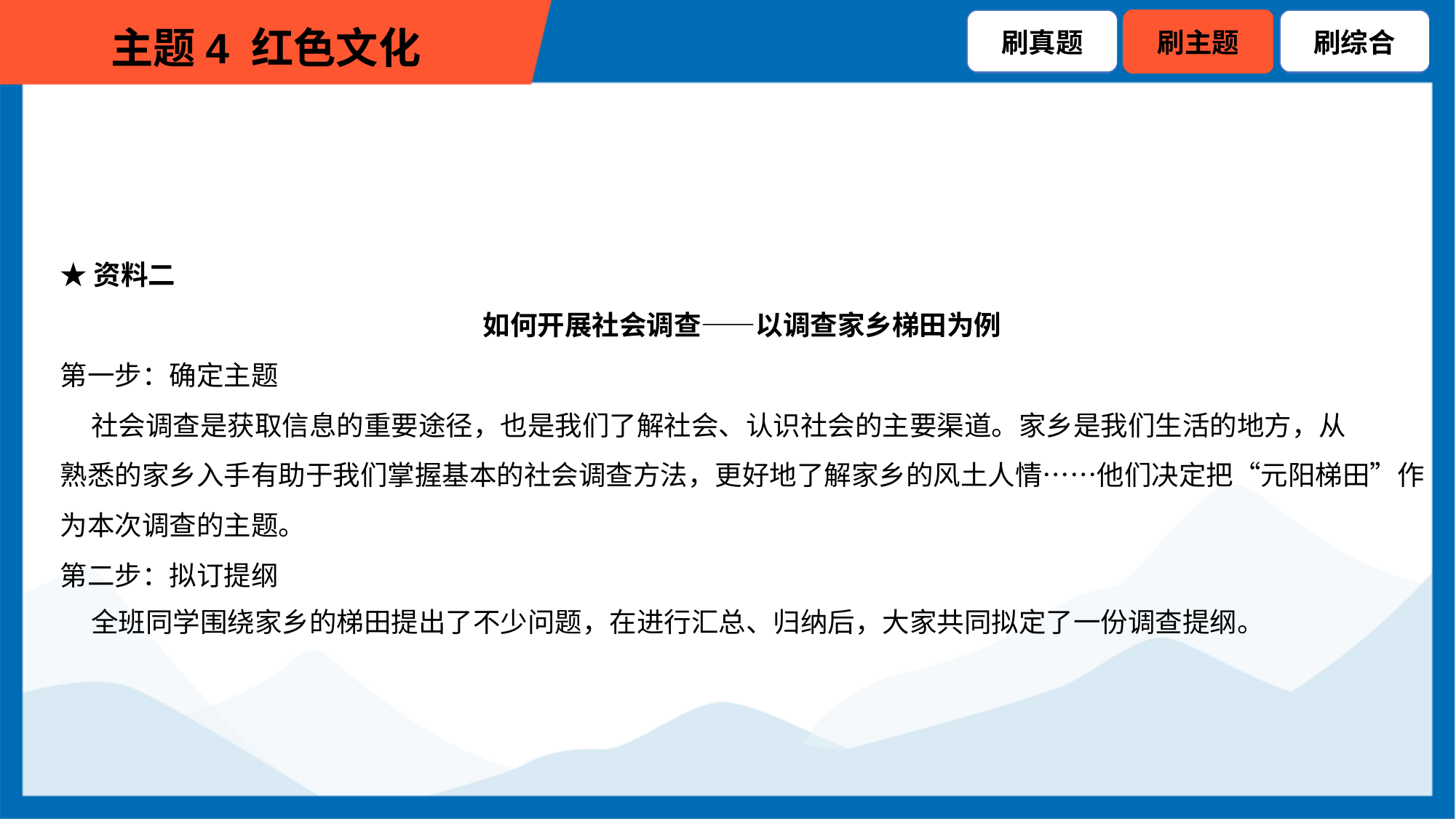

★资料二
如何开展社会调查——以调查家乡梯田为例
第一步：确定主题
    社会调查是获取信息的重要途径，也是我们了解社会、认识社会的主要渠道。家乡是我们生活的地方，从
熟悉的家乡入手有助于我们掌握基本的社会调查方法，更好地了解家乡的风土人情……他们决定把“元阳梯田”作
为本次调查的主题。
第二步：拟订提纲
    全班同学围绕家乡的梯田提出了不少问题，在进行汇总、归纳后，大家共同拟定了一份调查提纲。